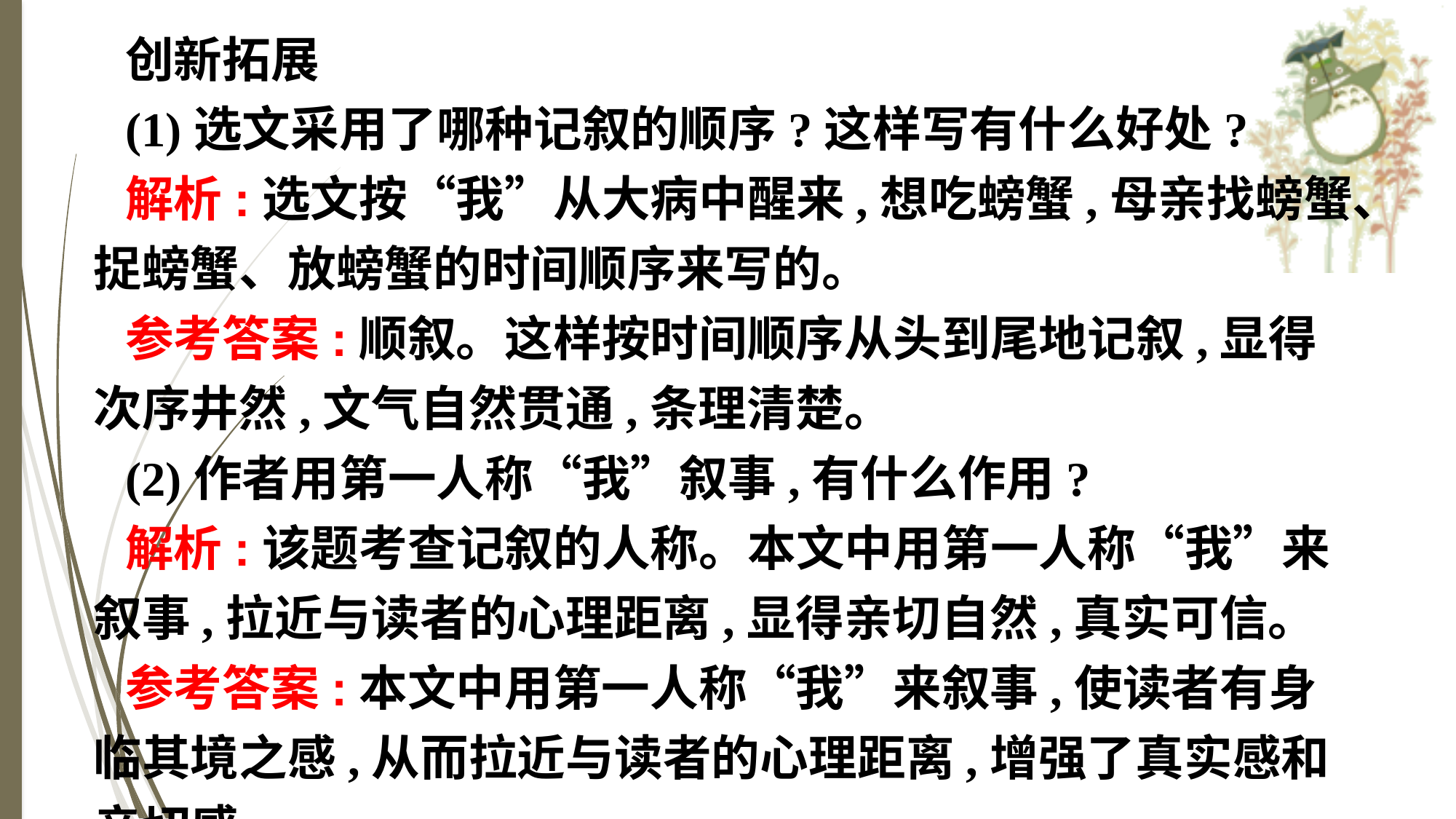

创新拓展
(1)选文采用了哪种记叙的顺序?这样写有什么好处?
解析:选文按“我”从大病中醒来,想吃螃蟹,母亲找螃蟹、捉螃蟹、放螃蟹的时间顺序来写的。
参考答案:顺叙。这样按时间顺序从头到尾地记叙,显得次序井然,文气自然贯通,条理清楚。
(2)作者用第一人称“我”叙事,有什么作用?
解析:该题考查记叙的人称。本文中用第一人称“我”来叙事,拉近与读者的心理距离,显得亲切自然,真实可信。
参考答案:本文中用第一人称“我”来叙事,使读者有身临其境之感,从而拉近与读者的心理距离,增强了真实感和亲切感。